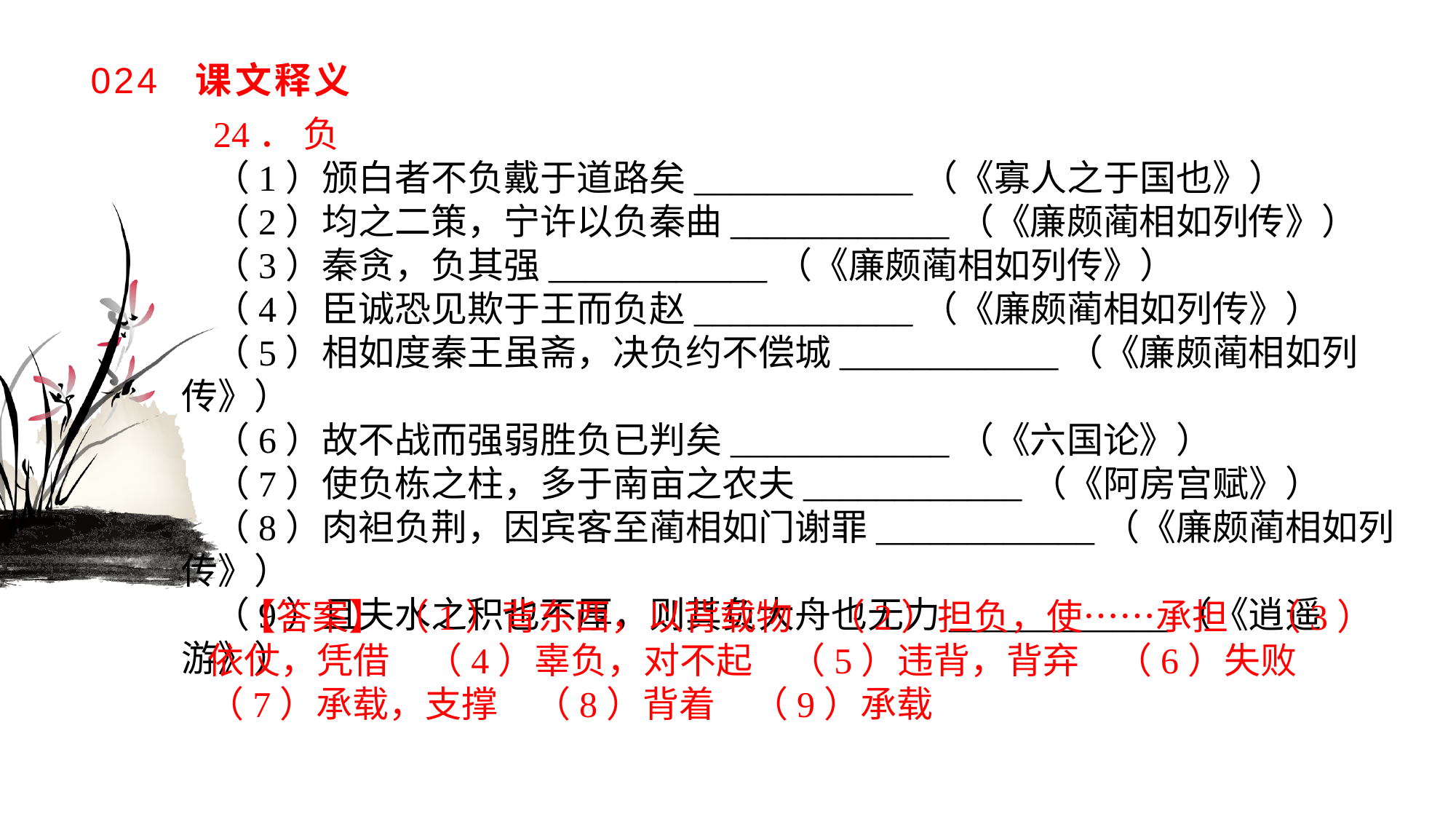

# 024  课文释义
24． 负
（1）颁白者不负戴于道路矣____________（《寡人之于国也》）（2）均之二策，宁许以负秦曲____________（《廉颇蔺相如列传》）（3）秦贪，负其强____________（《廉颇蔺相如列传》）（4）臣诚恐见欺于王而负赵____________（《廉颇蔺相如列传》）（5）相如度秦王虽斋，决负约不偿城____________（《廉颇蔺相如列传》）（6）故不战而强弱胜负已判矣____________（《六国论》）（7）使负栋之柱，多于南亩之农夫____________（《阿房宫赋》）（8）肉袒负荆，因宾客至蔺相如门谢罪____________（《廉颇蔺相如列传》）（9）且夫水之积也不厚，则其负大舟也无力____________（《逍遥游》）
【答案】 （1）背东西，以背载物　（2）担负，使……承担　（3）依仗，凭借　（4）辜负，对不起　（5）违背，背弃　（6）失败　（7）承载，支撑　（8）背着　（9）承载